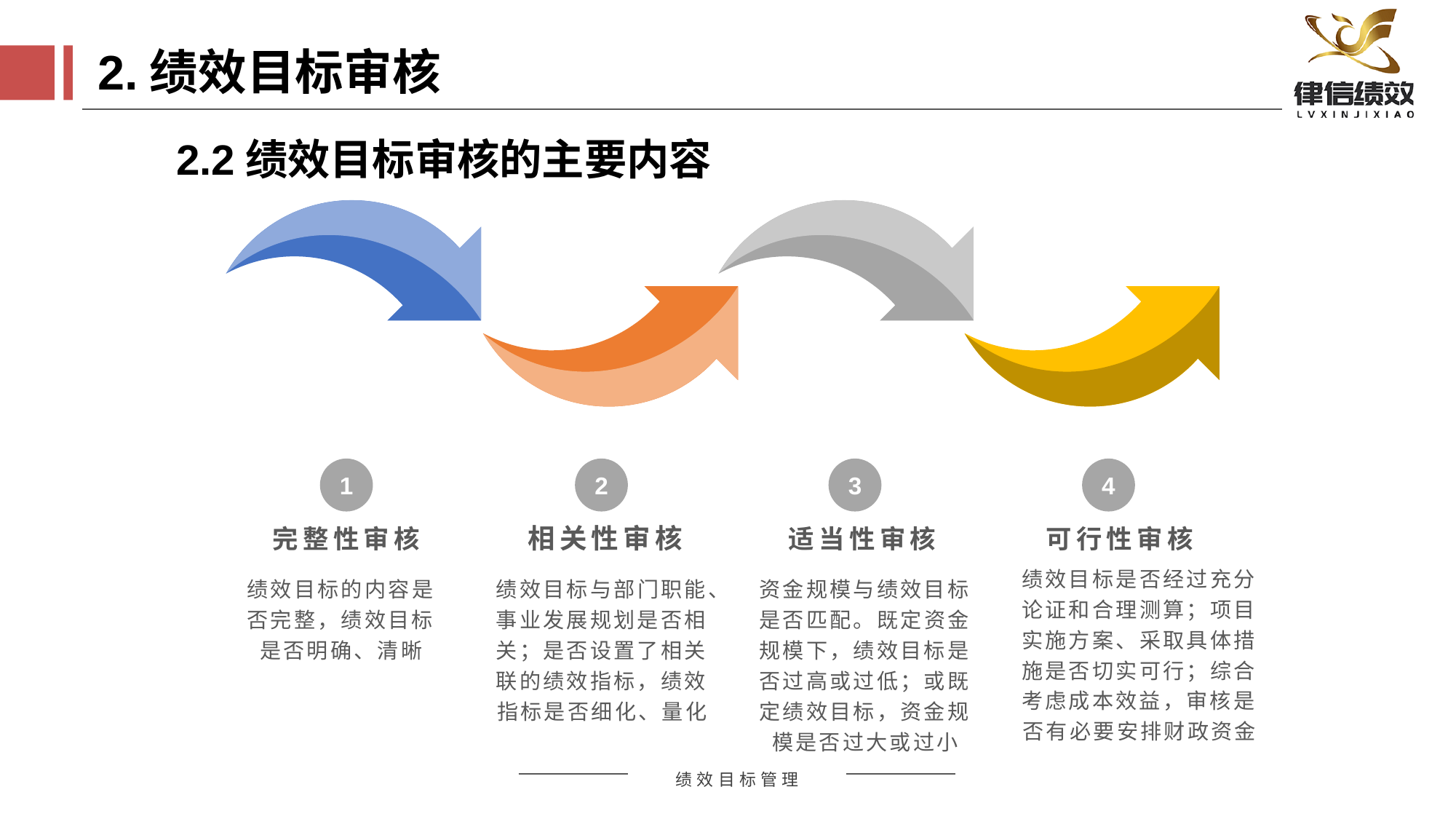

2.绩效目标审核
2.2绩效目标审核的主要内容

1
2
3
4
完整性审核
相关性审核
适当性审核
可行性审核
绩效目标是否经过充分论证和合理测算；项目实施方案、采取具体措施是否切实可行；综合考虑成本效益，审核是否有必要安排财政资金
绩效目标的内容是否完整，绩效目标是否明确、清晰
绩效目标与部门职能、事业发展规划是否相关；是否设置了相关联的绩效指标，绩效指标是否细化、量化
资金规模与绩效目标是否匹配。既定资金规模下，绩效目标是否过高或过低；或既定绩效目标，资金规模是否过大或过小